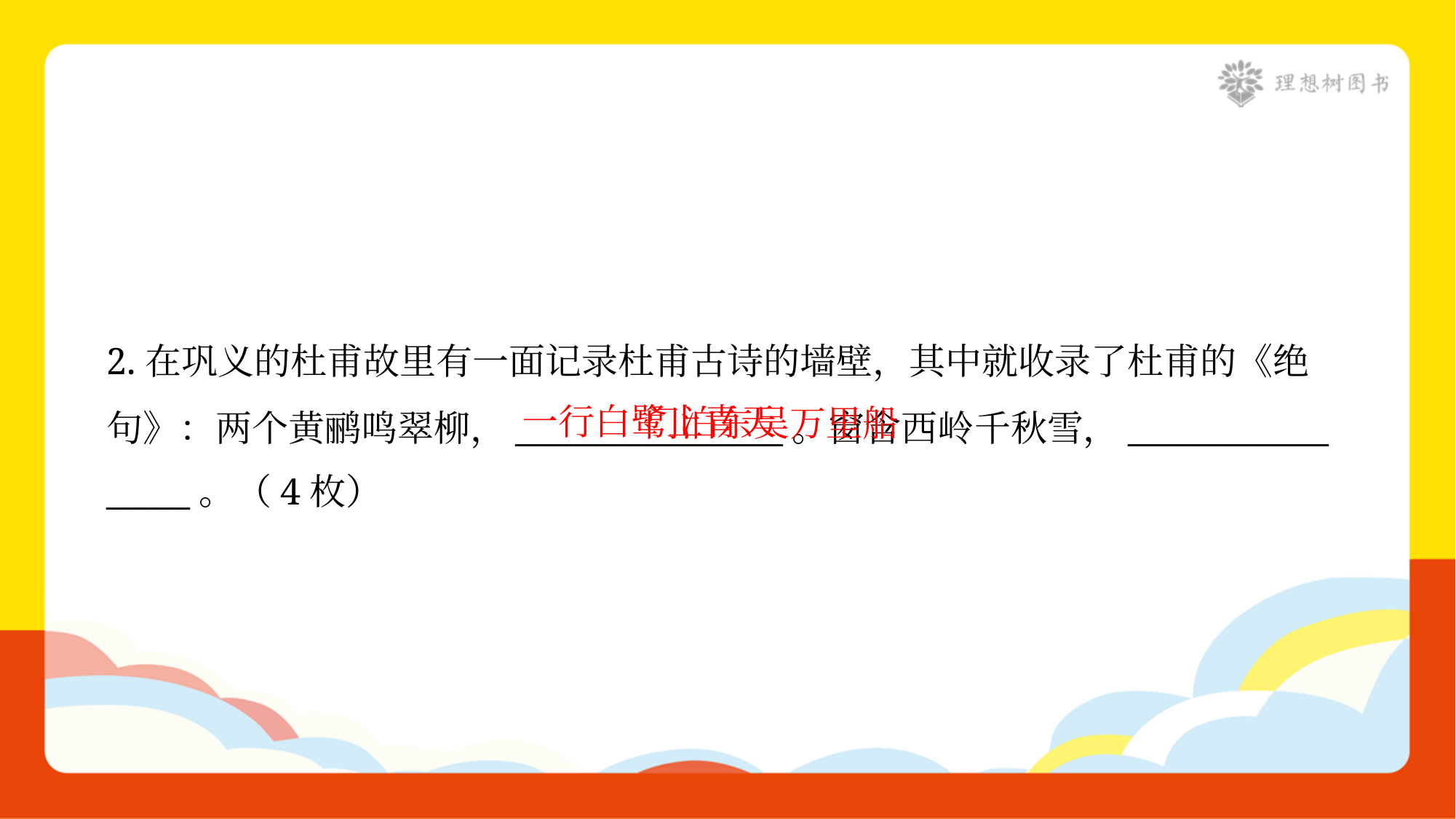

2.在巩义的杜甫故里有一面记录杜甫古诗的墙壁，其中就收录了杜甫的《绝
句》：两个黄鹂鸣翠柳，________________。窗含西岭千秋雪，____________
_____。（4枚）
                                                         门泊东吴万里船
一行白鹭上青天